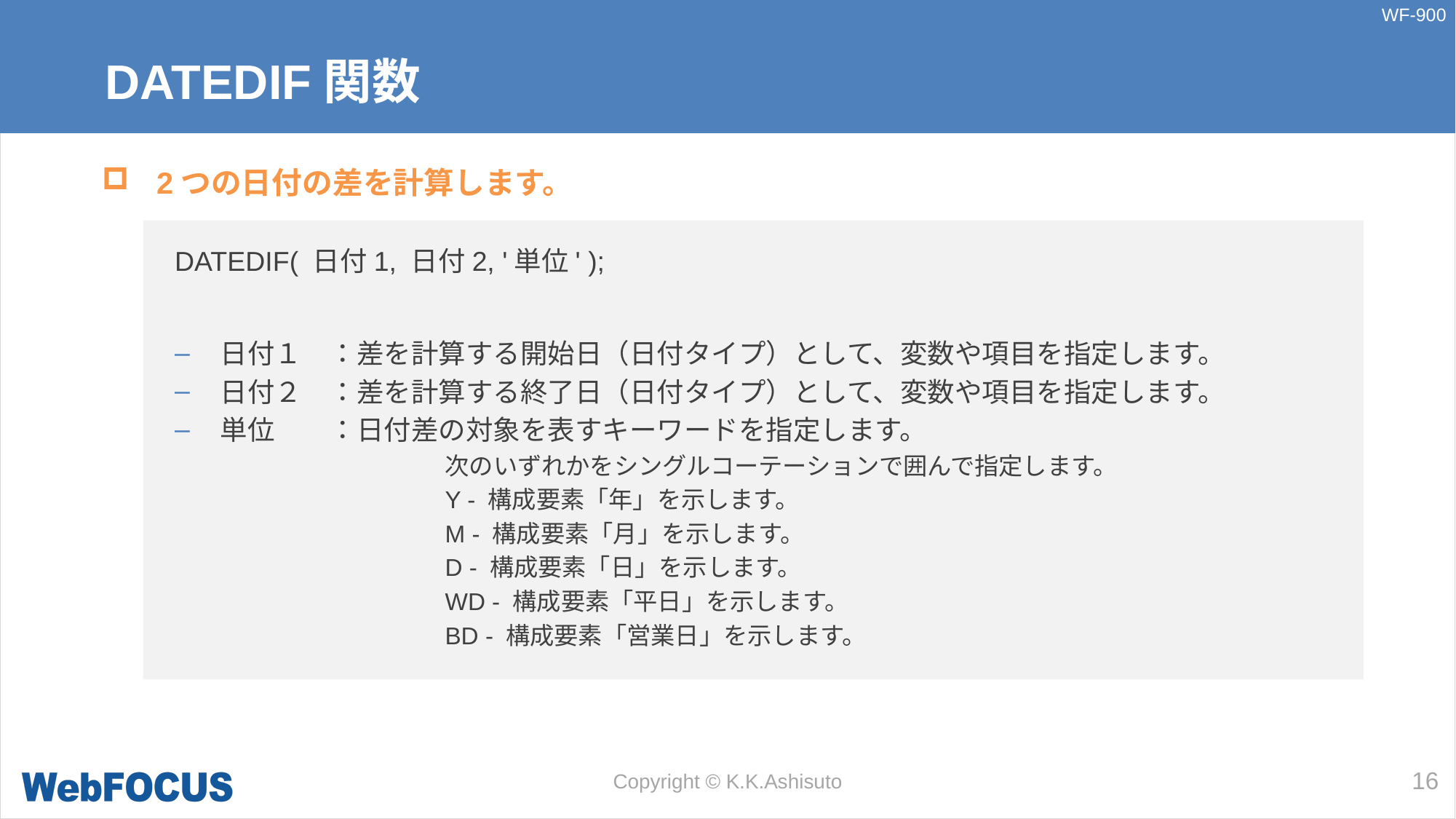

# DATEDIF関数
2つの日付の差を計算します。

DATEDIF( 日付1, 日付2, '単位' );

日付１	：差を計算する開始日（日付タイプ）として、変数や項目を指定します。
日付２	：差を計算する終了日（日付タイプ）として、変数や項目を指定します。
単位	：日付差の対象を表すキーワードを指定します。
次のいずれかをシングルコーテーションで囲んで指定します。
Y - 構成要素「年」を示します。
M - 構成要素「月」を示します。
D - 構成要素「日」を示します。
WD - 構成要素「平日」を示します。
BD - 構成要素「営業日」を示します。